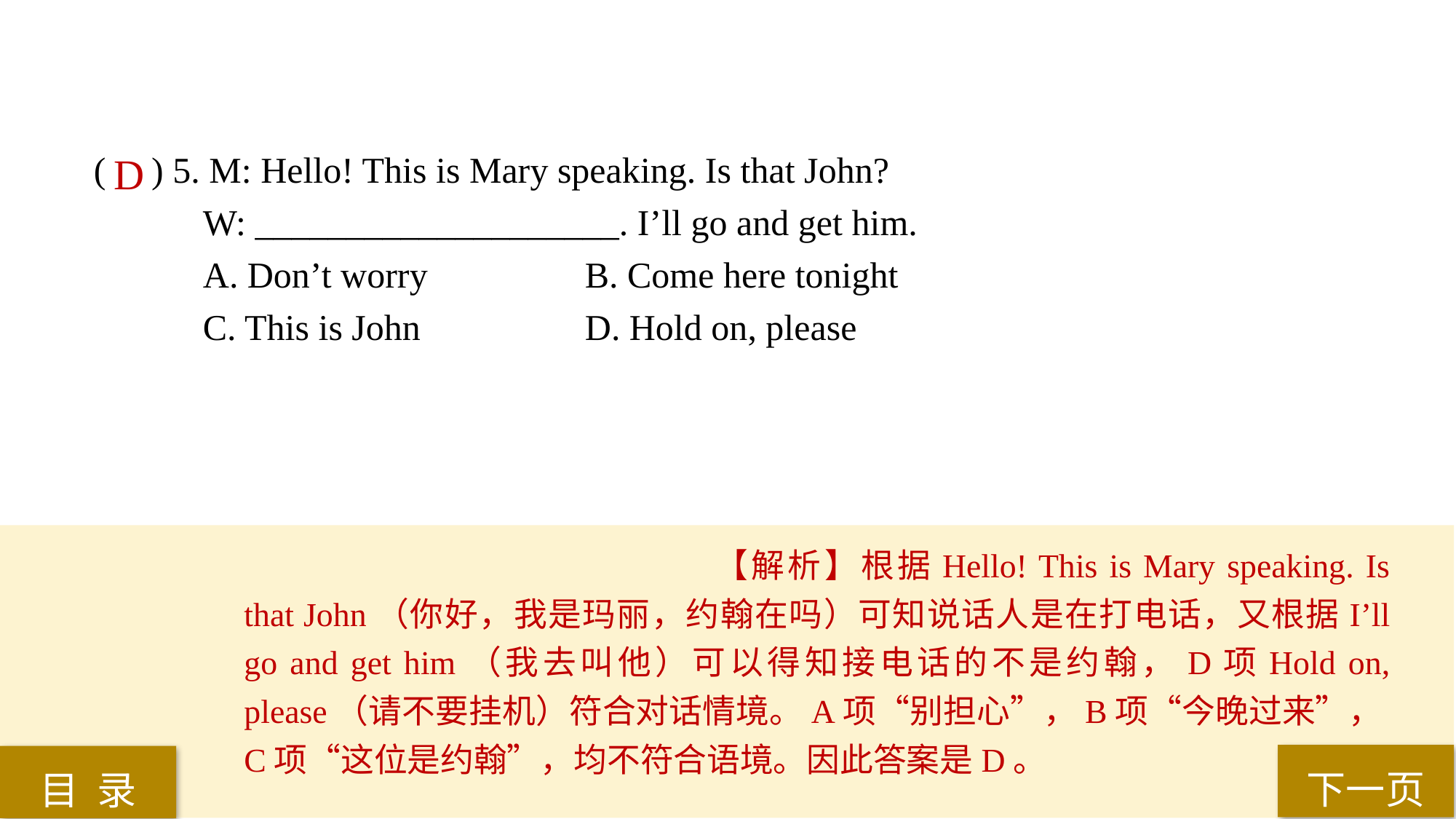

(     ) 5. M: Hello! This is Mary speaking. Is that John?
W: ____________________. I’ll go and get him.
A. Don’t worry 		B. Come here tonight
C. This is John 		D. Hold on, please
D
【解析】根据Hello! This is Mary speaking. Is that John（你好，我是玛丽，约翰在吗）可知说话人是在打电话，又根据I’ll go and get him（我去叫他）可以得知接电话的不是约翰，D项Hold on, please（请不要挂机）符合对话情境。A项“别担心”，B项“今晚过来”，C项“这位是约翰”，均不符合语境。因此答案是D。